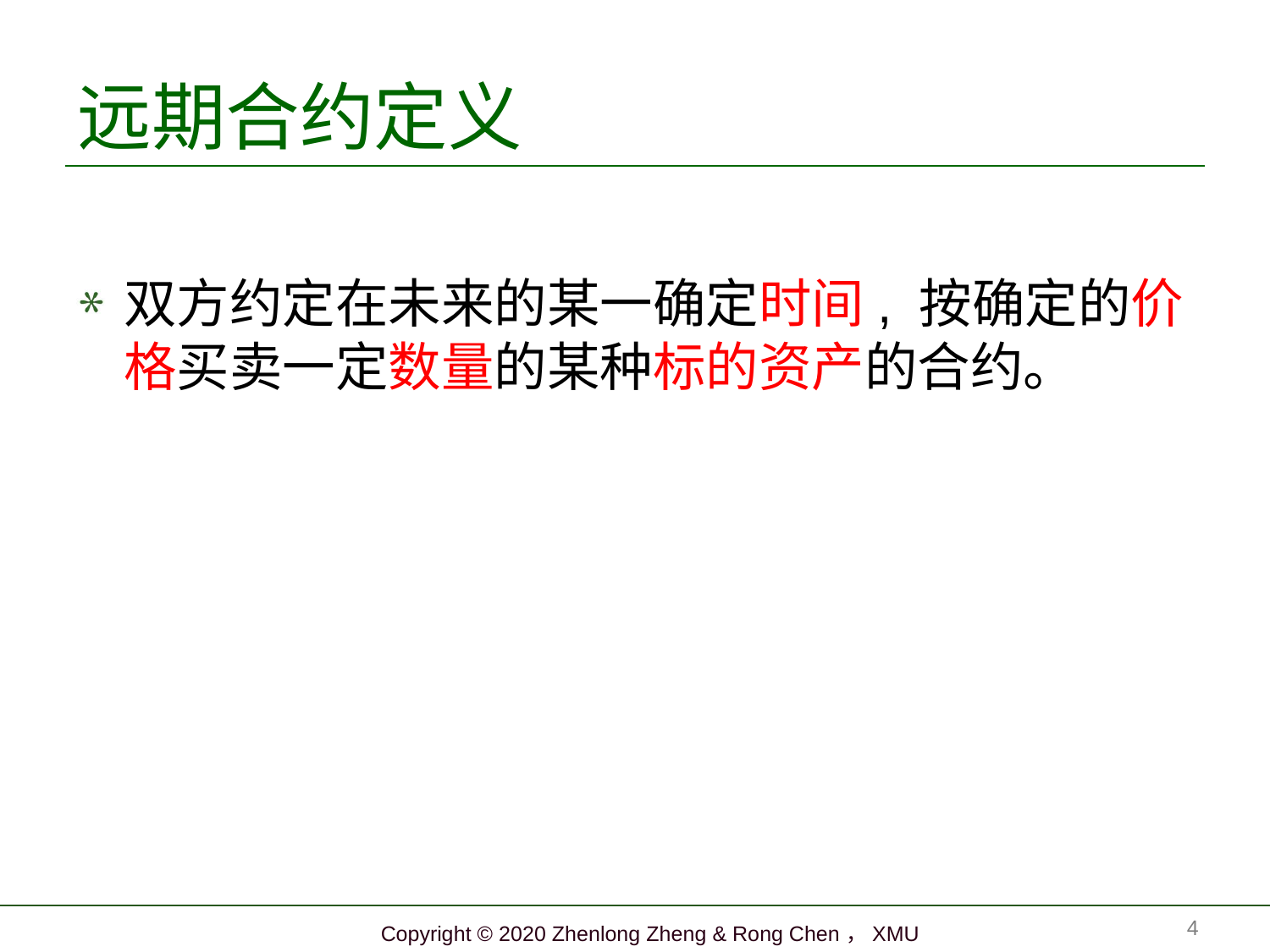

# 远期合约定义

双方约定在未来的某一确定时间, 按确定的价格买卖一定数量的某种标的资产的合约。

4